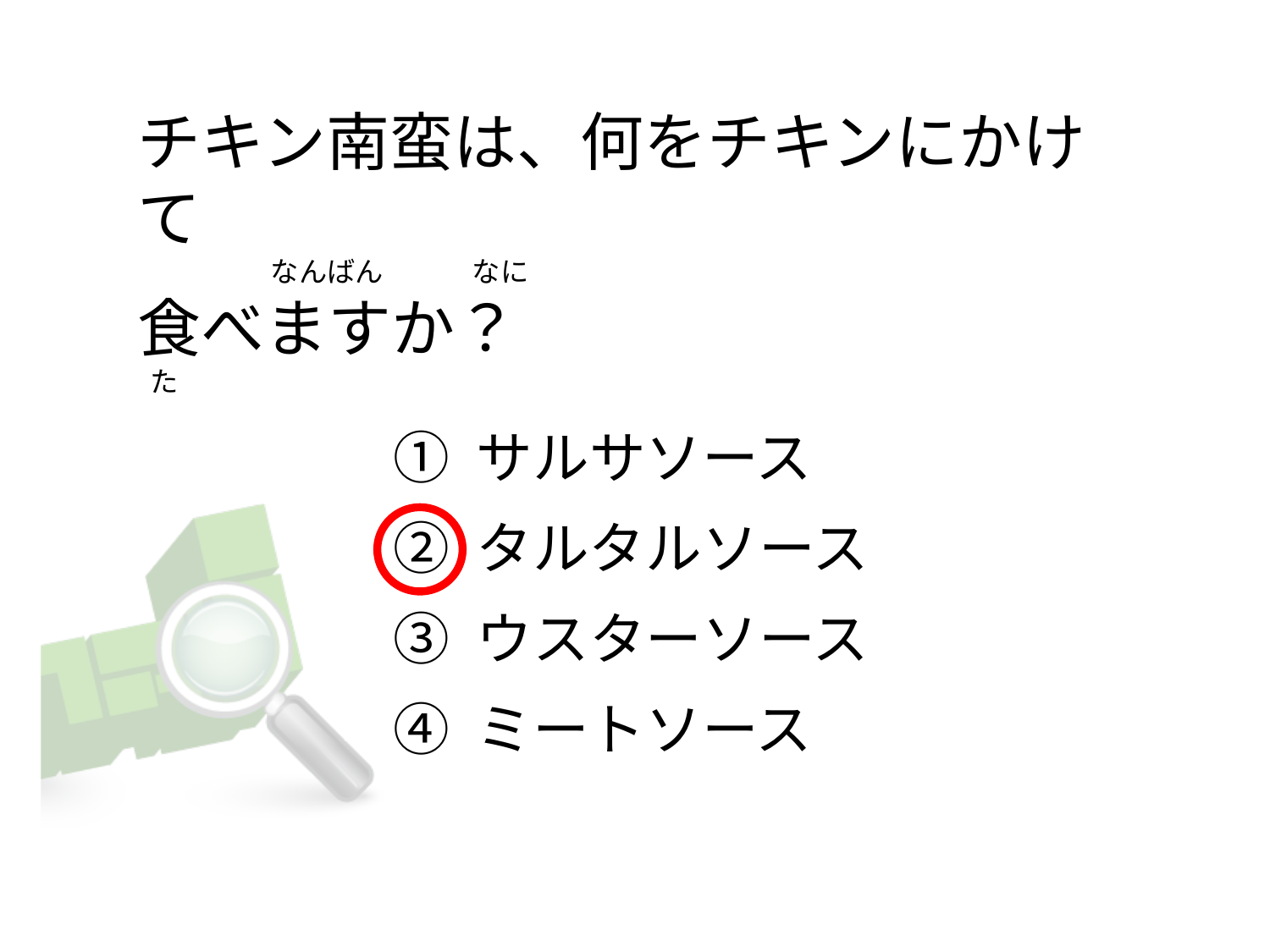

# チキン南蛮は、何をチキンにかけて                      なんばん              なに 食べますか？   た
① サルサソース
② タルタルソース
③ ウスターソース
④ ミートソース